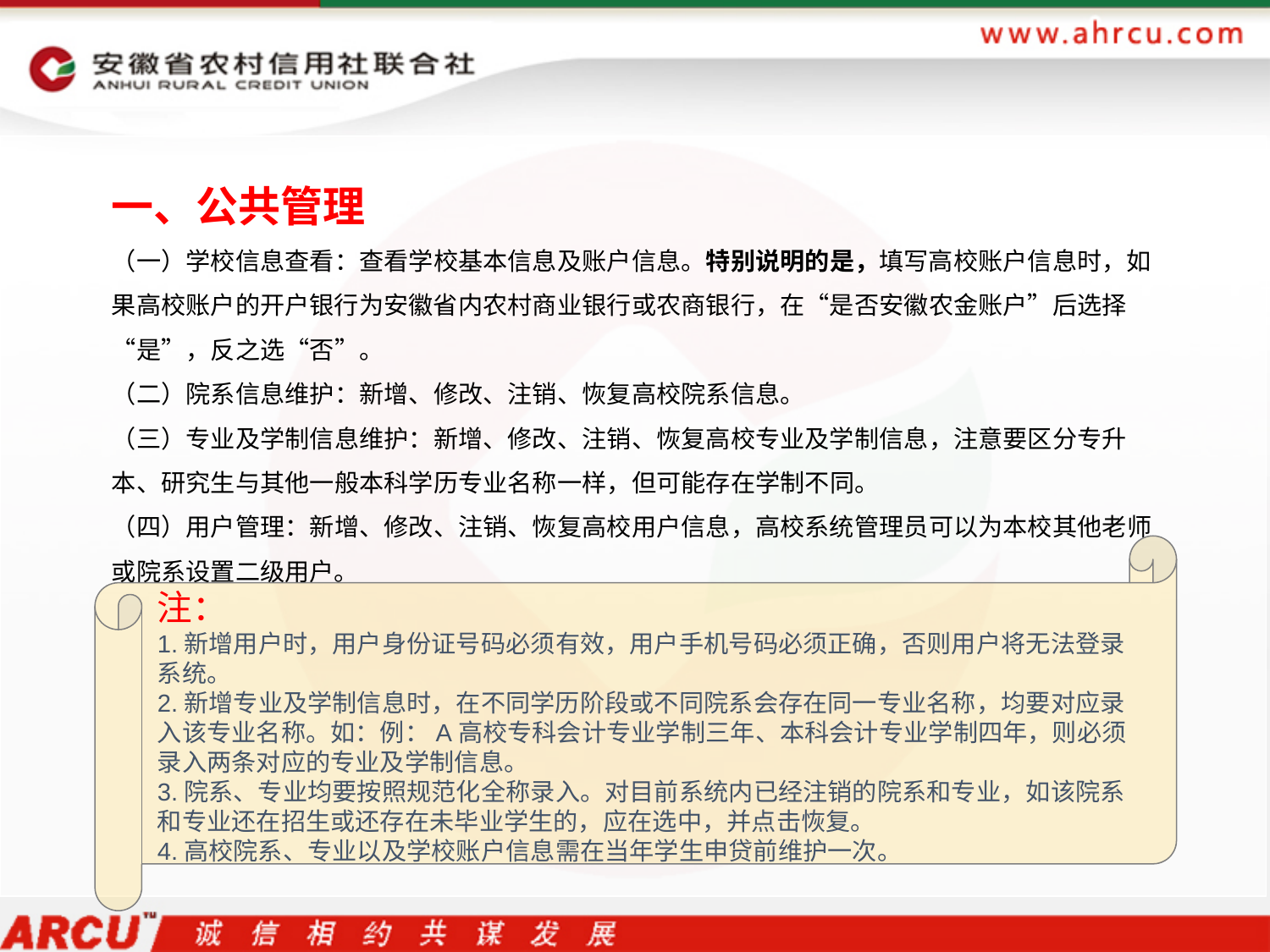

一、公共管理
（一）学校信息查看：查看学校基本信息及账户信息。特别说明的是，填写高校账户信息时，如果高校账户的开户银行为安徽省内农村商业银行或农商银行，在“是否安徽农金账户”后选择“是”，反之选“否”。
（二）院系信息维护：新增、修改、注销、恢复高校院系信息。
（三）专业及学制信息维护：新增、修改、注销、恢复高校专业及学制信息，注意要区分专升本、研究生与其他一般本科学历专业名称一样，但可能存在学制不同。
（四）用户管理：新增、修改、注销、恢复高校用户信息，高校系统管理员可以为本校其他老师或院系设置二级用户。

注：
1.新增用户时，用户身份证号码必须有效，用户手机号码必须正确，否则用户将无法登录系统。
2.新增专业及学制信息时，在不同学历阶段或不同院系会存在同一专业名称，均要对应录入该专业名称。如：例：A高校专科会计专业学制三年、本科会计专业学制四年，则必须录入两条对应的专业及学制信息。
3.院系、专业均要按照规范化全称录入。对目前系统内已经注销的院系和专业，如该院系和专业还在招生或还存在未毕业学生的，应在选中，并点击恢复。
4.高校院系、专业以及学校账户信息需在当年学生申贷前维护一次。